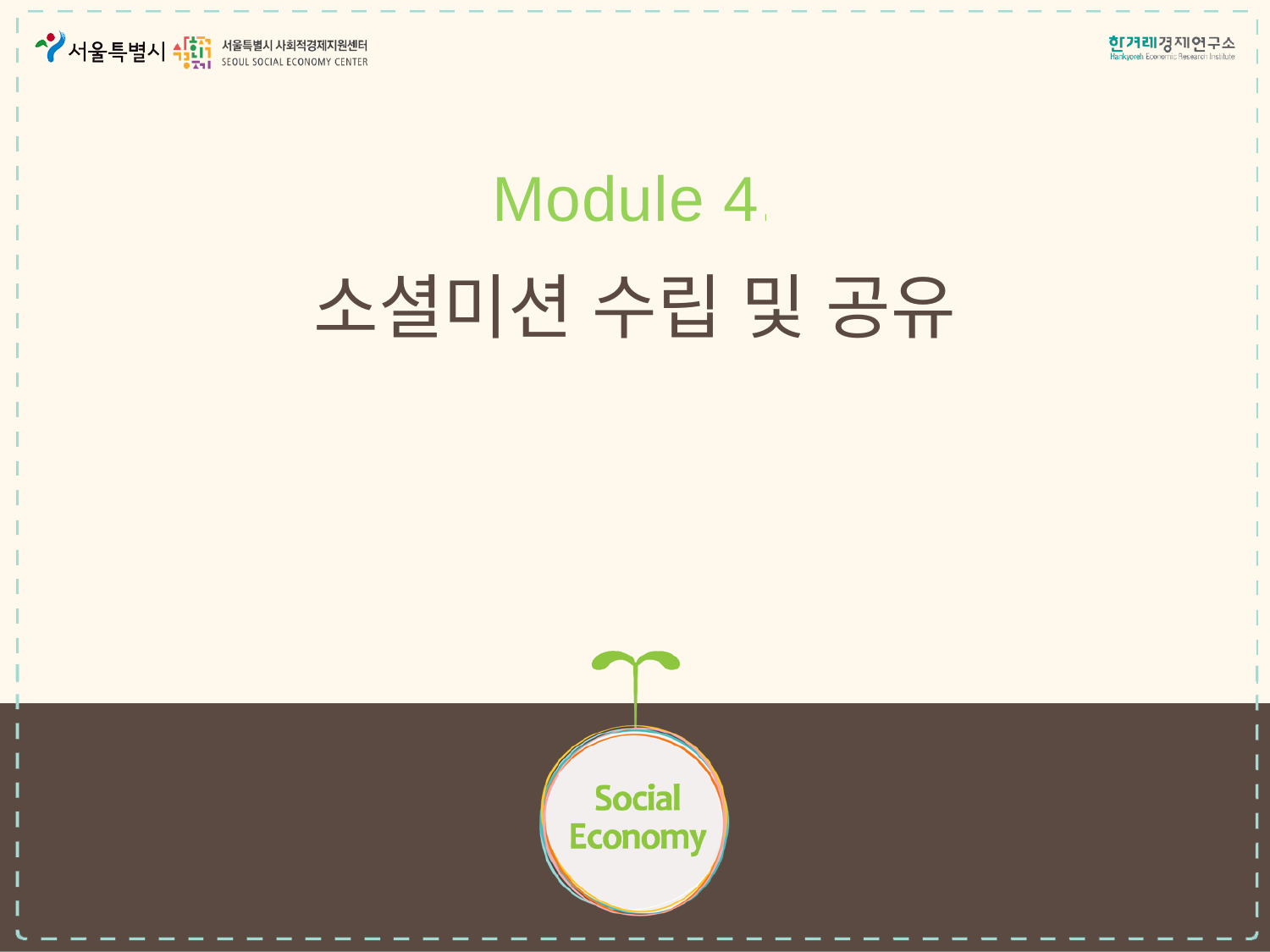

Module 4.
# 소셜미션 수립 및 공유